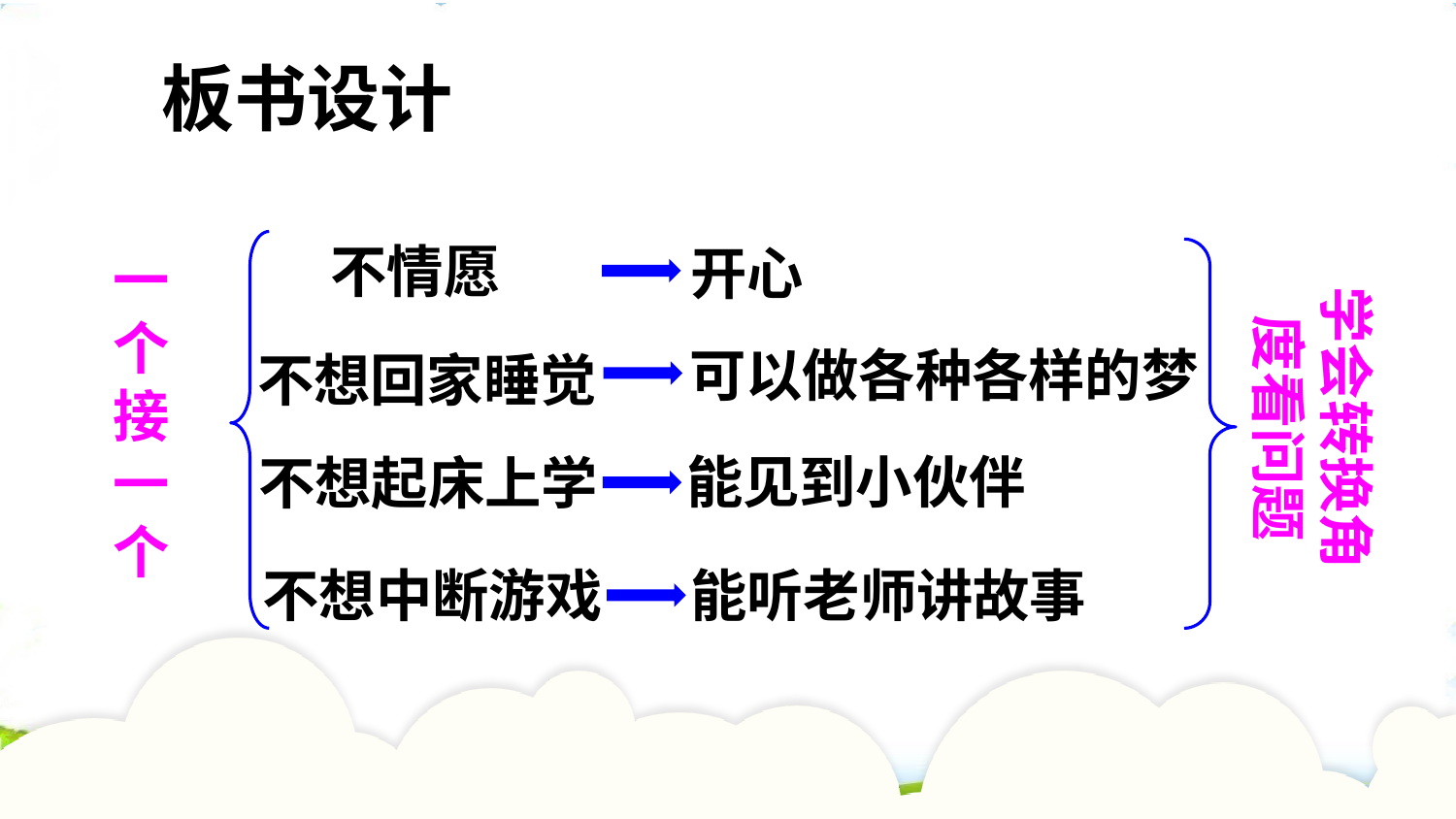

板书设计
不情愿
开心

一
个
接
一
个

学会转换角度看问题
可以做各种各样的梦
不想回家睡觉

能见到小伙伴
不想起床上学

能听老师讲故事
不想中断游戏